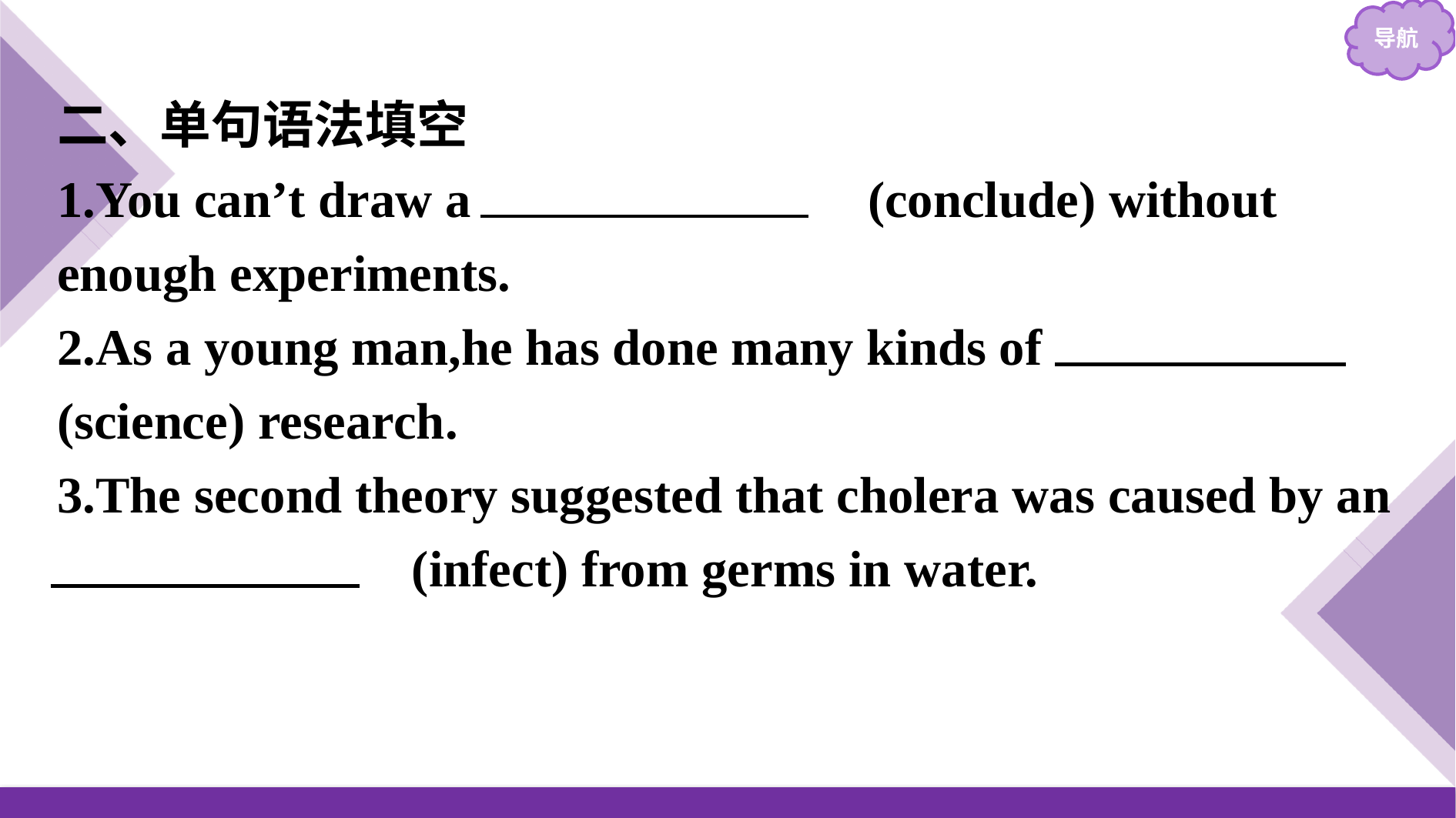

二、单句语法填空
1.You can’t draw a 　conclusion　(conclude) without enough experiments.
2.As a young man,he has done many kinds of 　scientific　(science) research.
3.The second theory suggested that cholera was caused by an
 　infection　(infect) from germs in water.